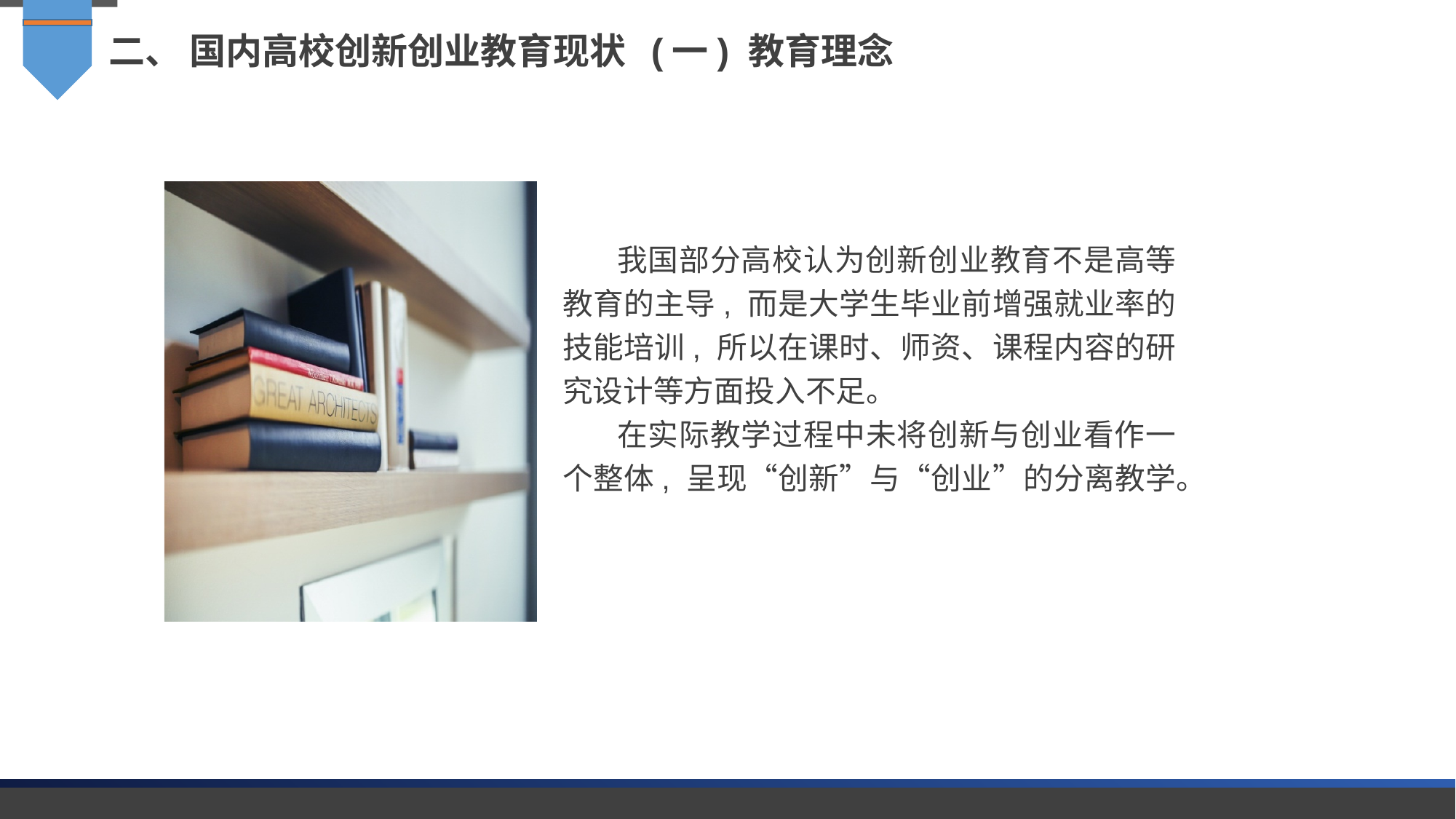

二、 国内高校创新创业教育现状  (一) 教育理念

我国部分高校认为创新创业教育不是高等教育的主导, 而是大学生毕业前增强就业率的技能培训, 所以在课时、师资、课程内容的研究设计等方面投入不足。
在实际教学过程中未将创新与创业看作一个整体, 呈现“创新”与“创业”的分离教学。